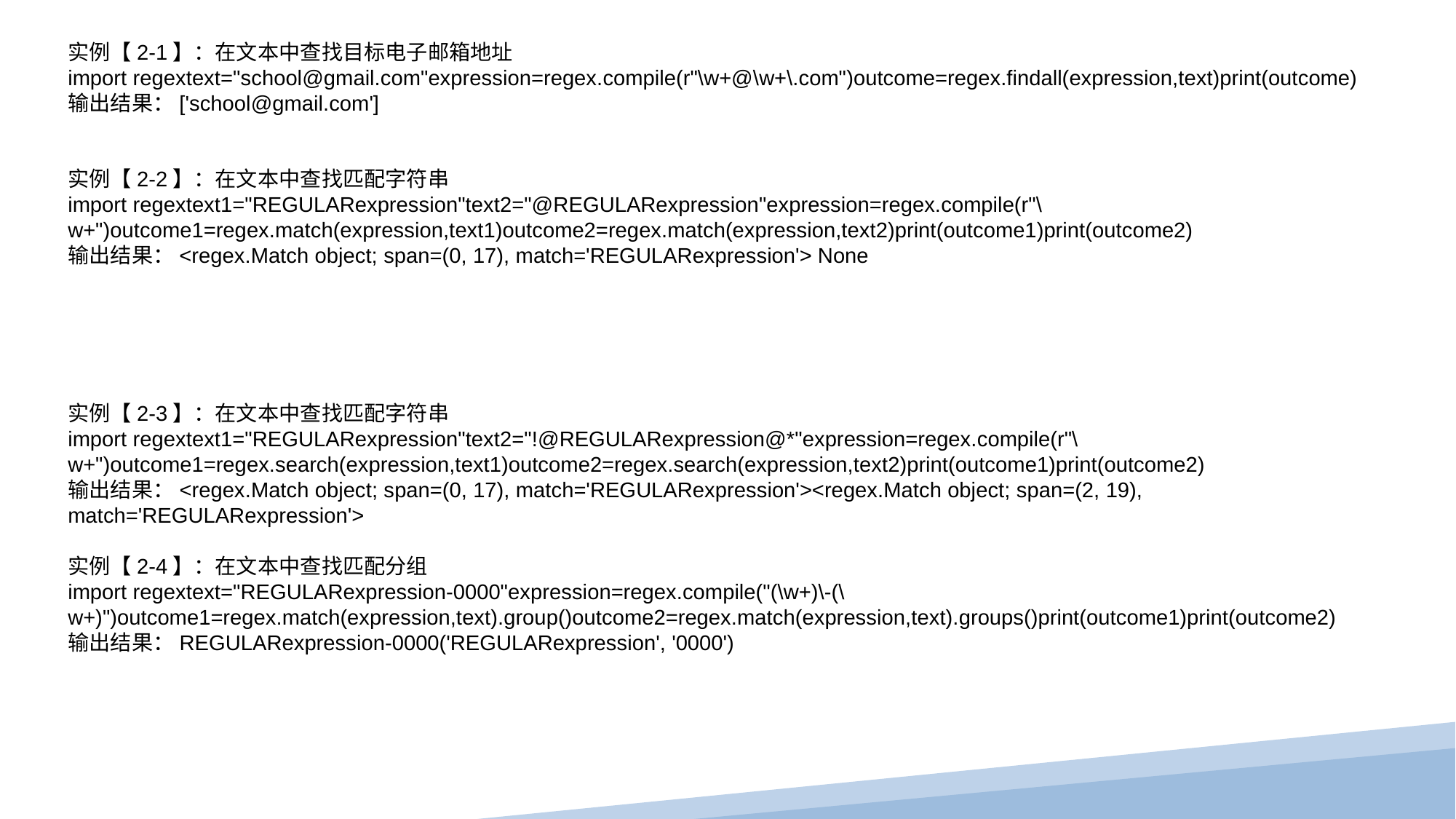

实例【2-1】：在文本中查找目标电子邮箱地址import regextext="school@gmail.com"expression=regex.compile(r"\w+@\w+\.com")outcome=regex.findall(expression,text)print(outcome)输出结果：['school@gmail.com']  实例【2-2】：在文本中查找匹配字符串import regextext1="REGULARexpression"text2="@REGULARexpression"expression=regex.compile(r"\w+")outcome1=regex.match(expression,text1)outcome2=regex.match(expression,text2)print(outcome1)print(outcome2)输出结果：<regex.Match object; span=(0, 17), match='REGULARexpression'> None
实例【2-3】：在文本中查找匹配字符串import regextext1="REGULARexpression"text2="!@REGULARexpression@*"expression=regex.compile(r"\w+")outcome1=regex.search(expression,text1)outcome2=regex.search(expression,text2)print(outcome1)print(outcome2)输出结果：<regex.Match object; span=(0, 17), match='REGULARexpression'><regex.Match object; span=(2, 19), match='REGULARexpression'> 实例【2-4】：在文本中查找匹配分组import regextext="REGULARexpression-0000"expression=regex.compile("(\w+)\-(\w+)")outcome1=regex.match(expression,text).group()outcome2=regex.match(expression,text).groups()print(outcome1)print(outcome2)输出结果：REGULARexpression-0000('REGULARexpression', '0000')

4